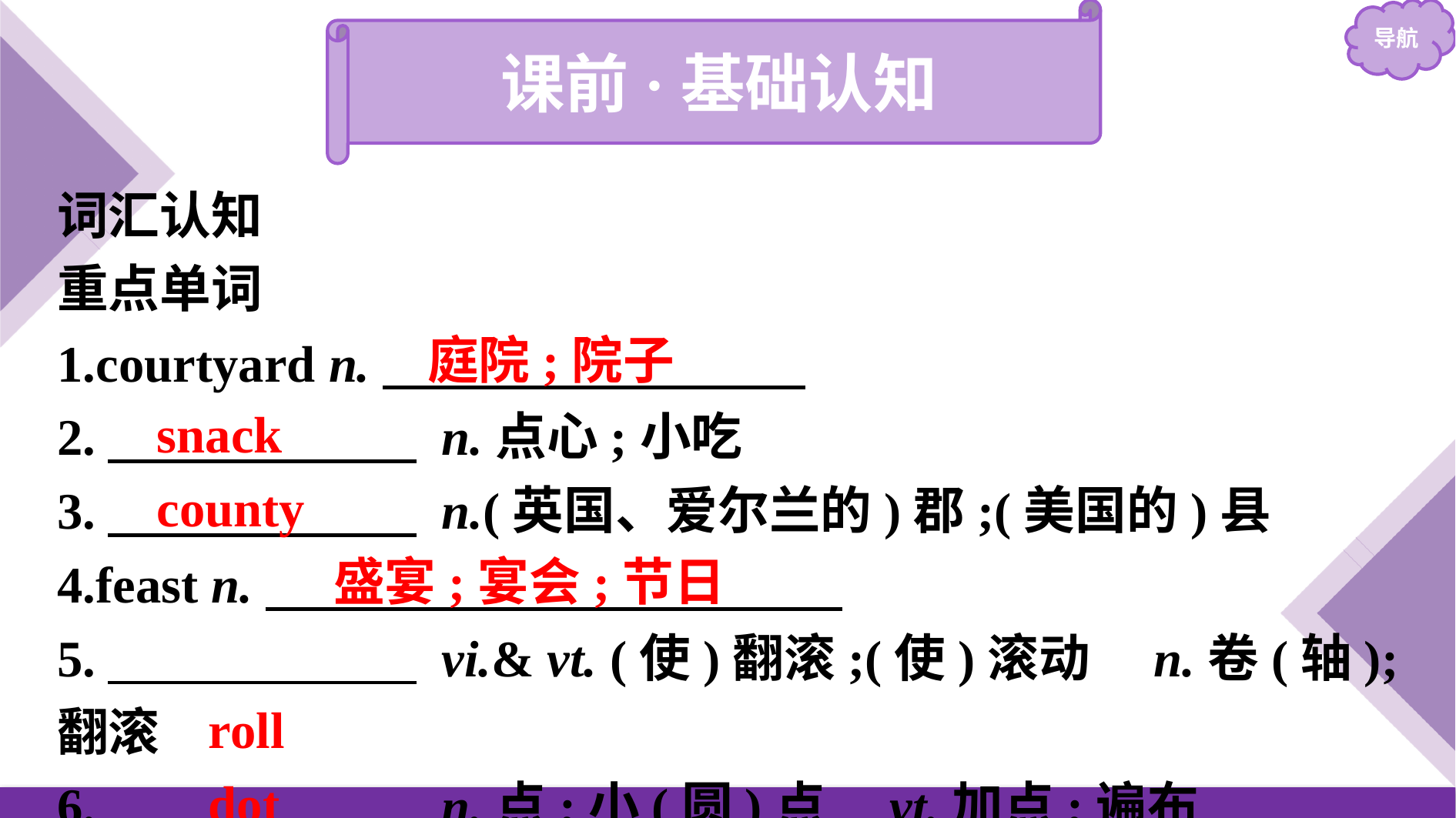

课前·基础认知
词汇认知
重点单词
1.courtyard n.
2.　　　　　　 n.点心;小吃
3.　　　　　　 n.(英国、爱尔兰的)郡;(美国的)县
4.feast n.
5.　　　　　　 vi.& vt. (使)翻滚;(使)滚动　n.卷(轴);翻滚
6.　　　　　　 n.点;小(圆)点　vt.加点;遍布
                      庭院;院子
snack
county
              盛宴;宴会;节日
    roll
    dot